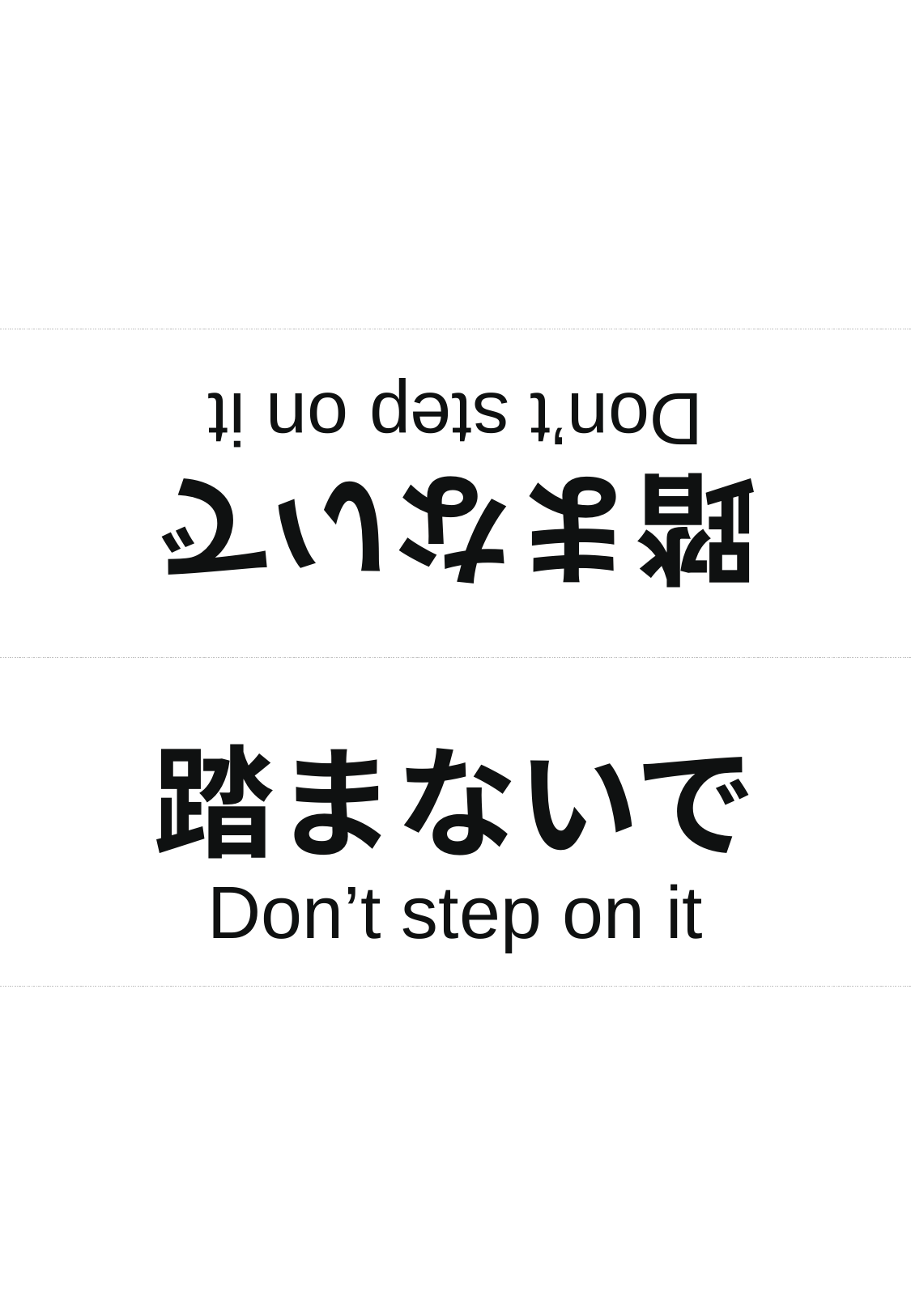

踏まないで
Don’t step on it
踏まないで
Don’t step on it